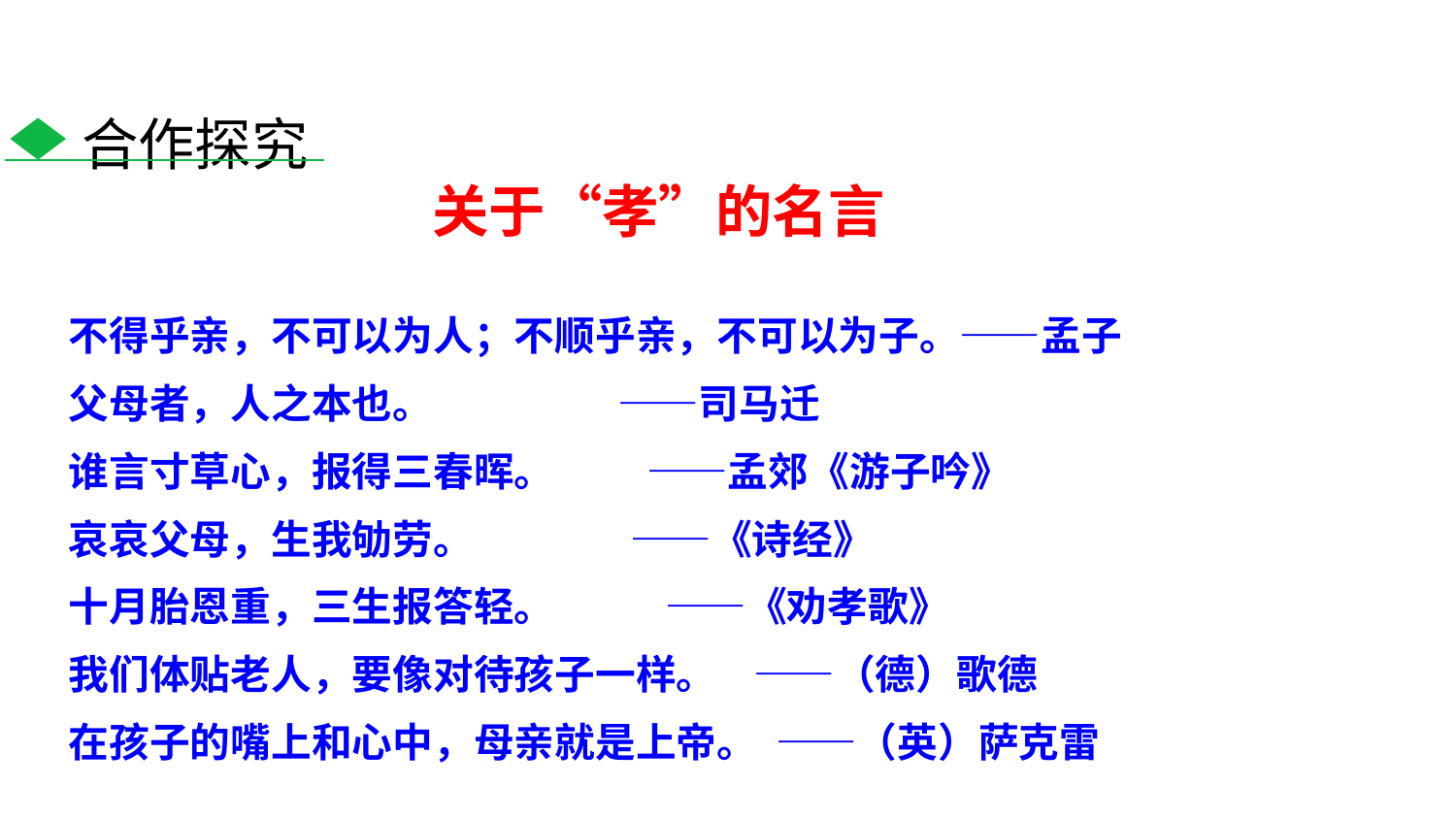

合作探究

关于“孝”的名言
不得乎亲，不可以为人；不顺乎亲，不可以为子。——孟子
父母者，人之本也。                    ——司马迁
谁言寸草心，报得三春晖。          ——孟郊《游子吟》
哀哀父母，生我劬劳。                 ——《诗经》
十月胎恩重，三生报答轻。            ——《劝孝歌》
我们体贴老人，要像对待孩子一样。    ——（德）歌德
在孩子的嘴上和心中，母亲就是上帝。  ——（英）萨克雷